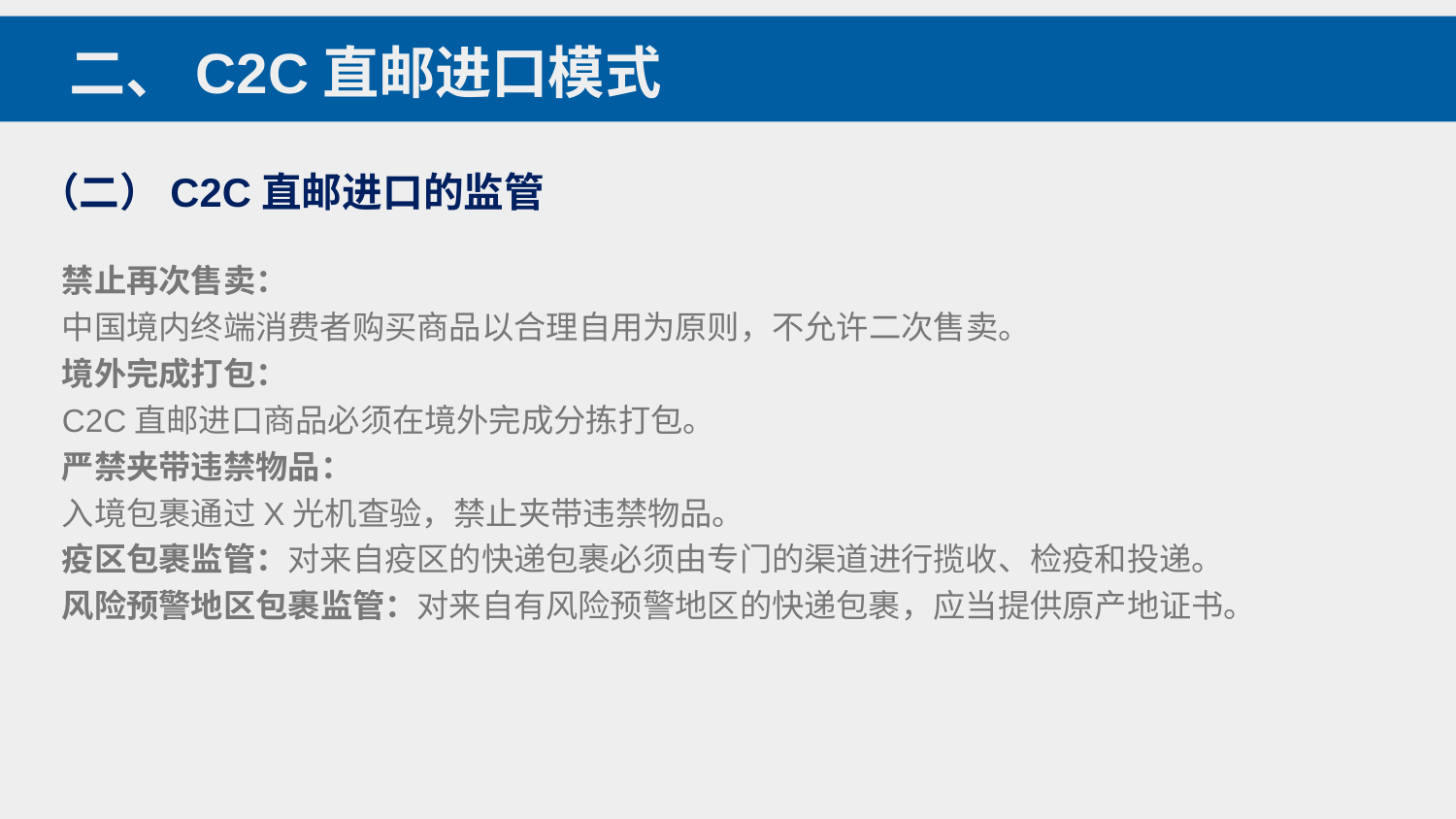

二、C2C直邮进口模式
（二）C2C直邮进口的监管
禁止再次售卖：
中国境内终端消费者购买商品以合理自用为原则，不允许二次售卖。
境外完成打包：
C2C直邮进口商品必须在境外完成分拣打包。
严禁夹带违禁物品：
入境包裹通过X光机查验，禁止夹带违禁物品。
疫区包裹监管：对来自疫区的快递包裹必须由专门的渠道进行揽收、检疫和投递。
风险预警地区包裹监管：对来自有风险预警地区的快递包裹，应当提供原产地证书。